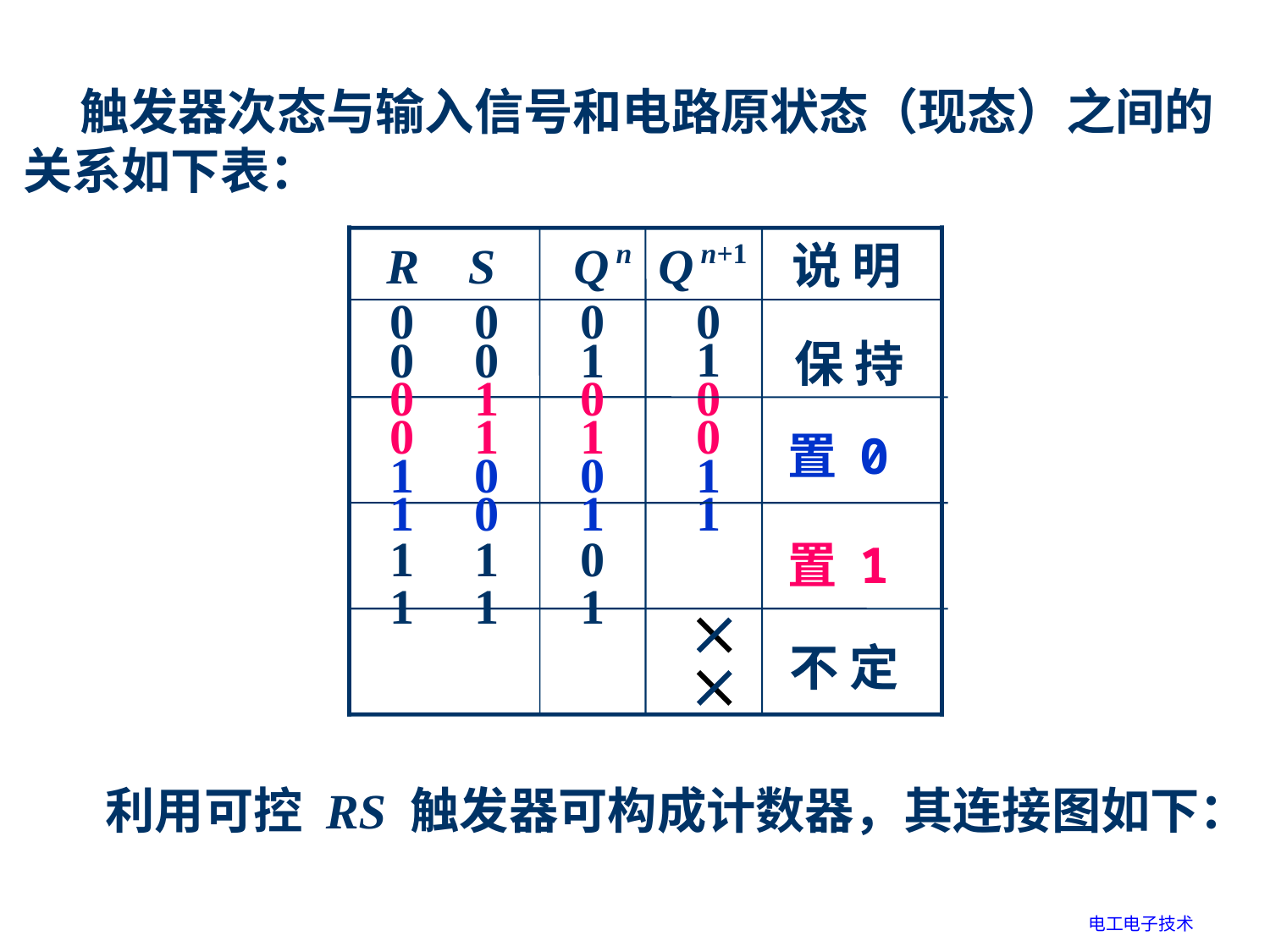

触发器次态与输入信号和电路原状态（现态）之间的关系如下表：

  R    S

Q n
Q n+1

说 明

0
0
0
0
1
1
1
1
0
0
1
1
0
0
1
1
0
1
0
1
0
1
0
1
0
1
0
0
1
1

保 持

置 0

置 1

不 定

利用可控 RS 触发器可构成计数器，其连接图如下：

电工电子技术